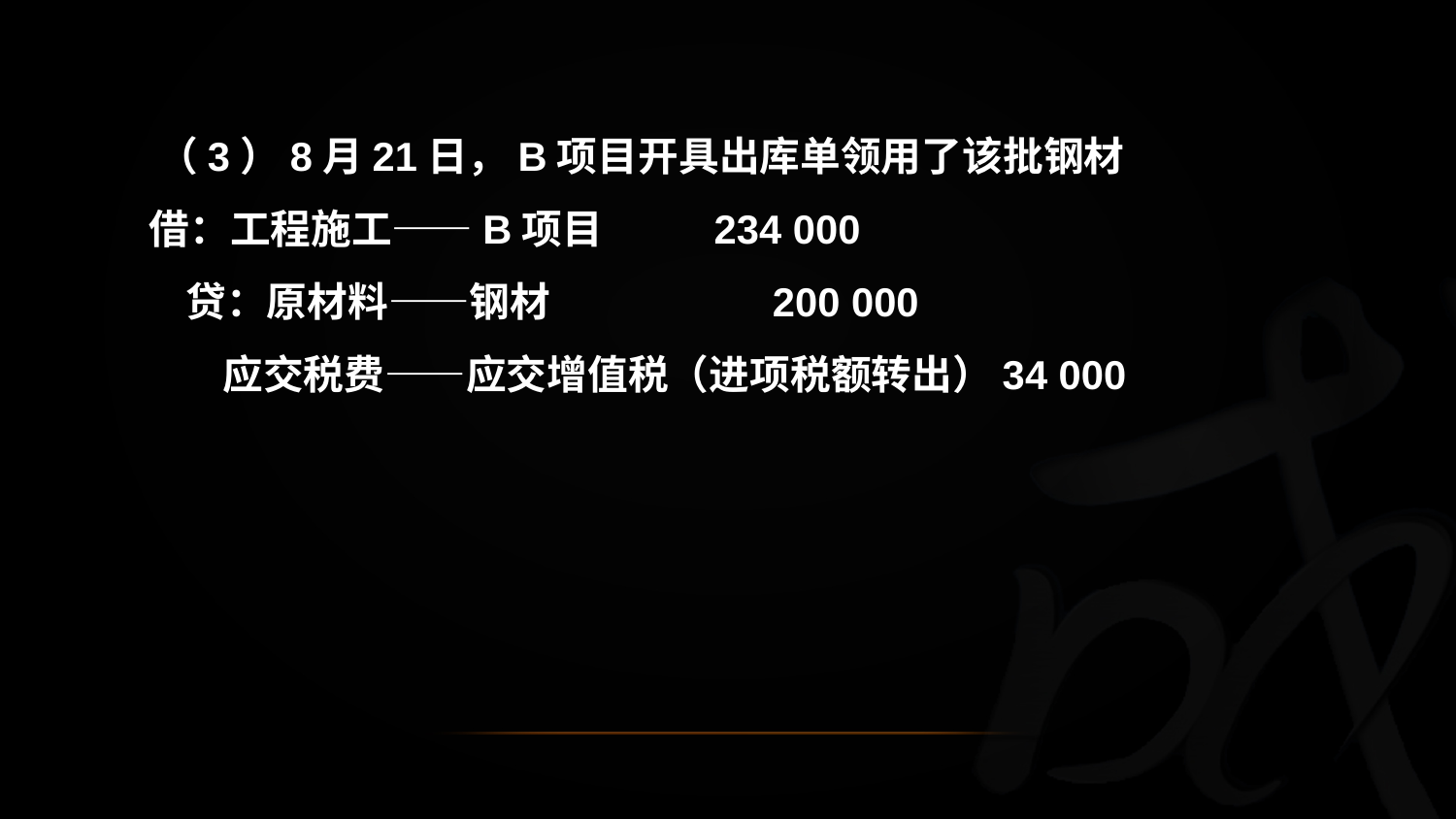

（3）8月21日，B项目开具出库单领用了该批钢材
   借：工程施工——B项目           234 000
       贷：原材料——钢材                       200 000
           应交税费——应交增值税（进项税额转出）34 000